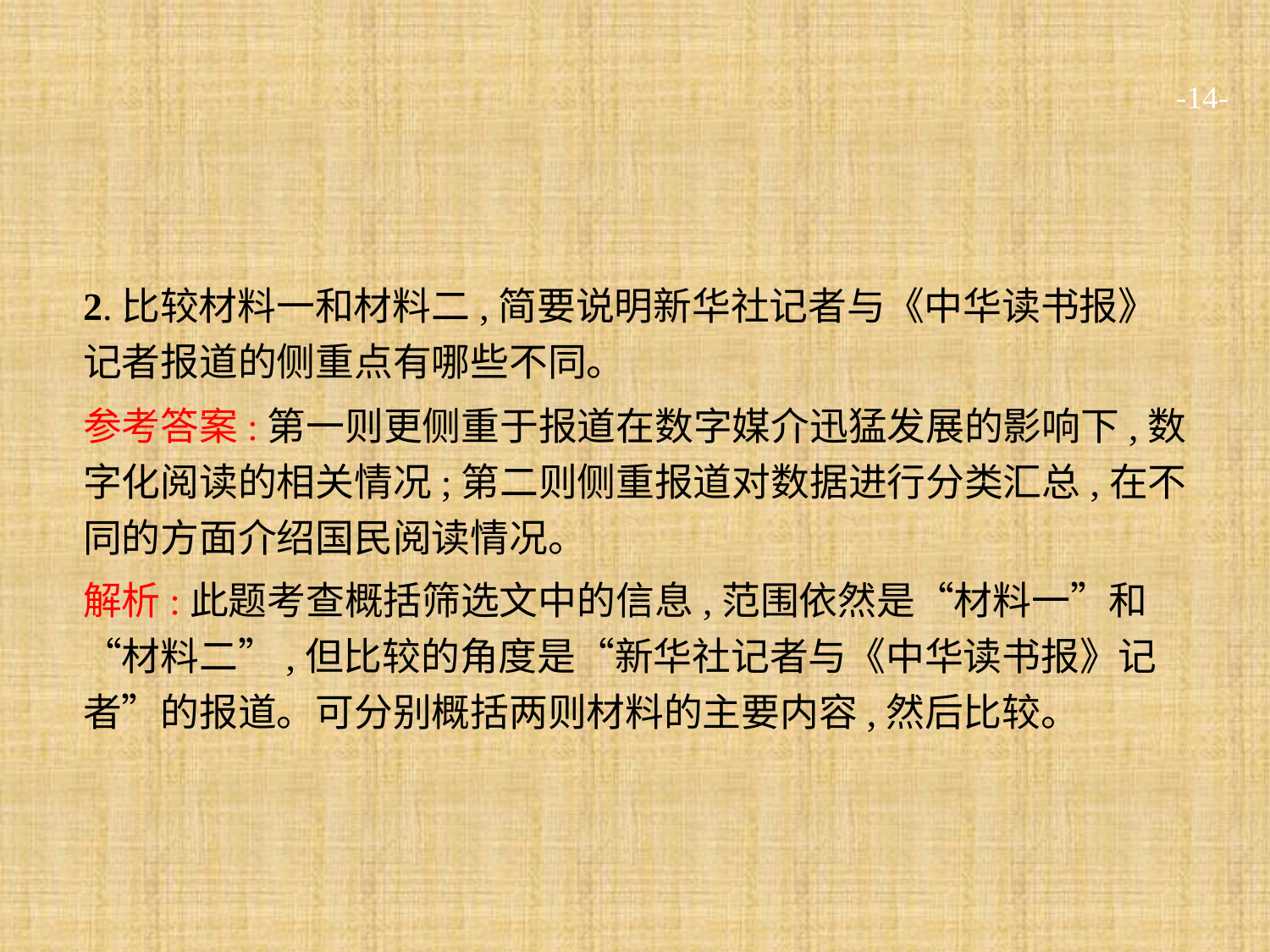

-14-
2.比较材料一和材料二,简要说明新华社记者与《中华读书报》记者报道的侧重点有哪些不同。
参考答案:第一则更侧重于报道在数字媒介迅猛发展的影响下,数字化阅读的相关情况;第二则侧重报道对数据进行分类汇总,在不同的方面介绍国民阅读情况。
解析:此题考查概括筛选文中的信息,范围依然是“材料一”和“材料二”,但比较的角度是“新华社记者与《中华读书报》记者”的报道。可分别概括两则材料的主要内容,然后比较。